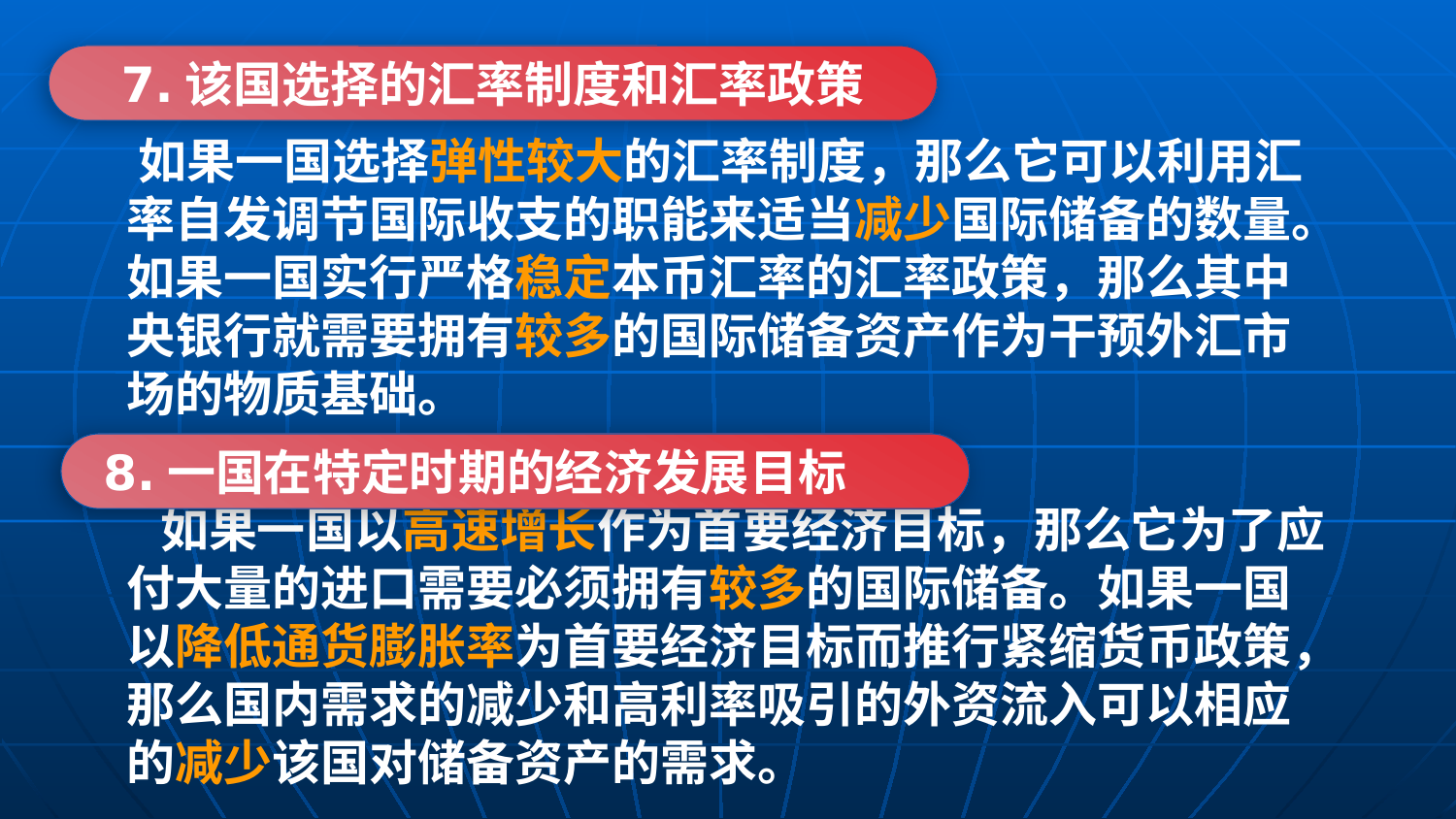

7.该国选择的汇率制度和汇率政策

     如果一国选择弹性较大的汇率制度，那么它可以利用汇率自发调节国际收支的职能来适当减少国际储备的数量。如果一国实行严格稳定本币汇率的汇率政策，那么其中央银行就需要拥有较多的国际储备资产作为干预外汇市场的物质基础。

       如果一国以高速增长作为首要经济目标，那么它为了应付大量的进口需要必须拥有较多的国际储备。如果一国以降低通货膨胀率为首要经济目标而推行紧缩货币政策，那么国内需求的减少和高利率吸引的外资流入可以相应的减少该国对储备资产的需求。

 8.一国在特定时期的经济发展目标